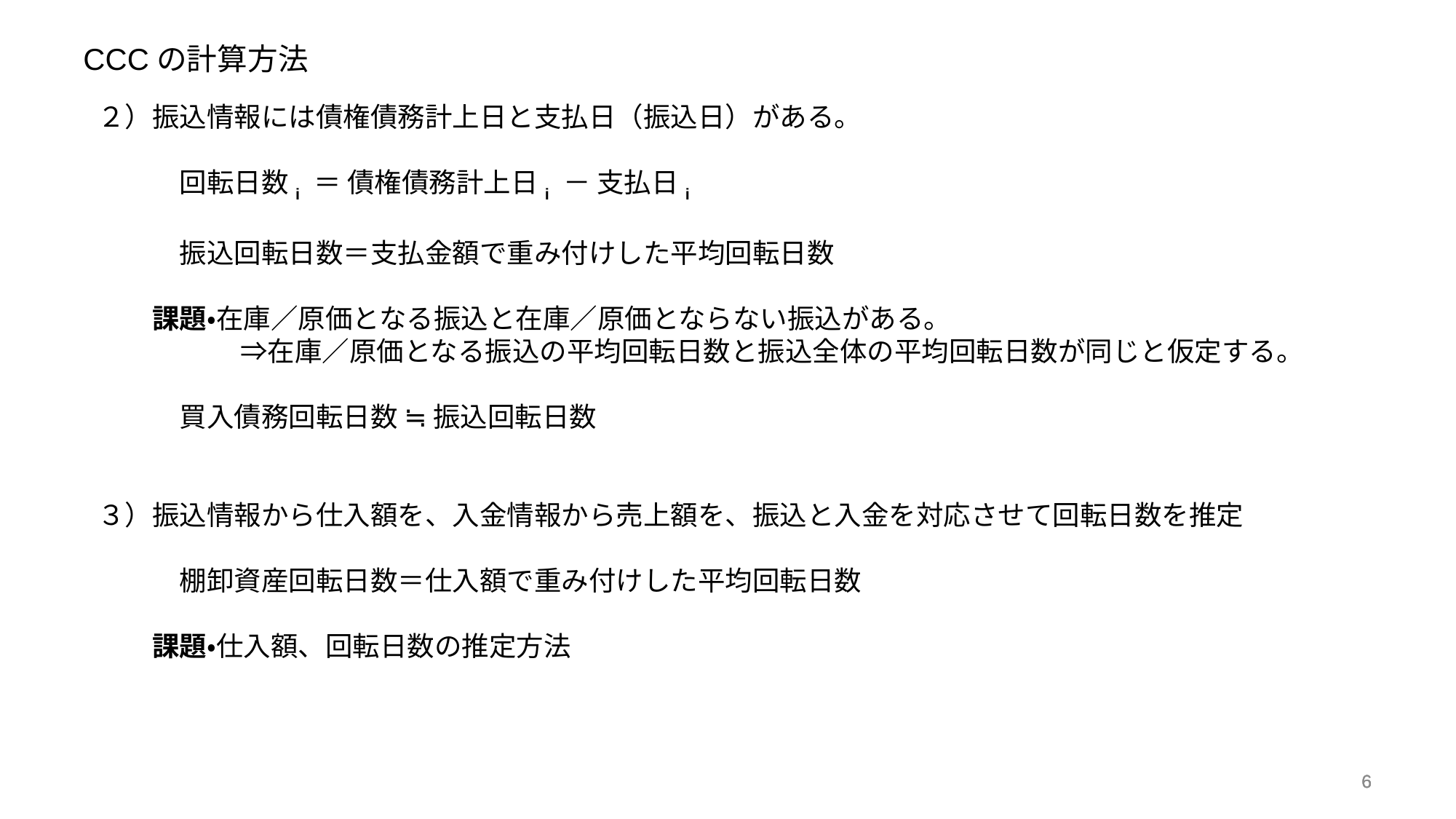

CCCの計算方法
２）振込情報には債権債務計上日と支払日（振込日）がある。

　　　回転日数i ＝ 債権債務計上日i － 支払日i

　　　振込回転日数＝支払金額で重み付けした平均回転日数

　　課題・在庫／原価となる振込と在庫／原価とならない振込がある。
　　　 　　⇒在庫／原価となる振込の平均回転日数と振込全体の平均回転日数が同じと仮定する。

　　　買入債務回転日数 ≒ 振込回転日数

３）振込情報から仕入額を、入金情報から売上額を、振込と入金を対応させて回転日数を推定

　　　棚卸資産回転日数＝仕入額で重み付けした平均回転日数

　　課題・仕入額、回転日数の推定方法

6
6
6